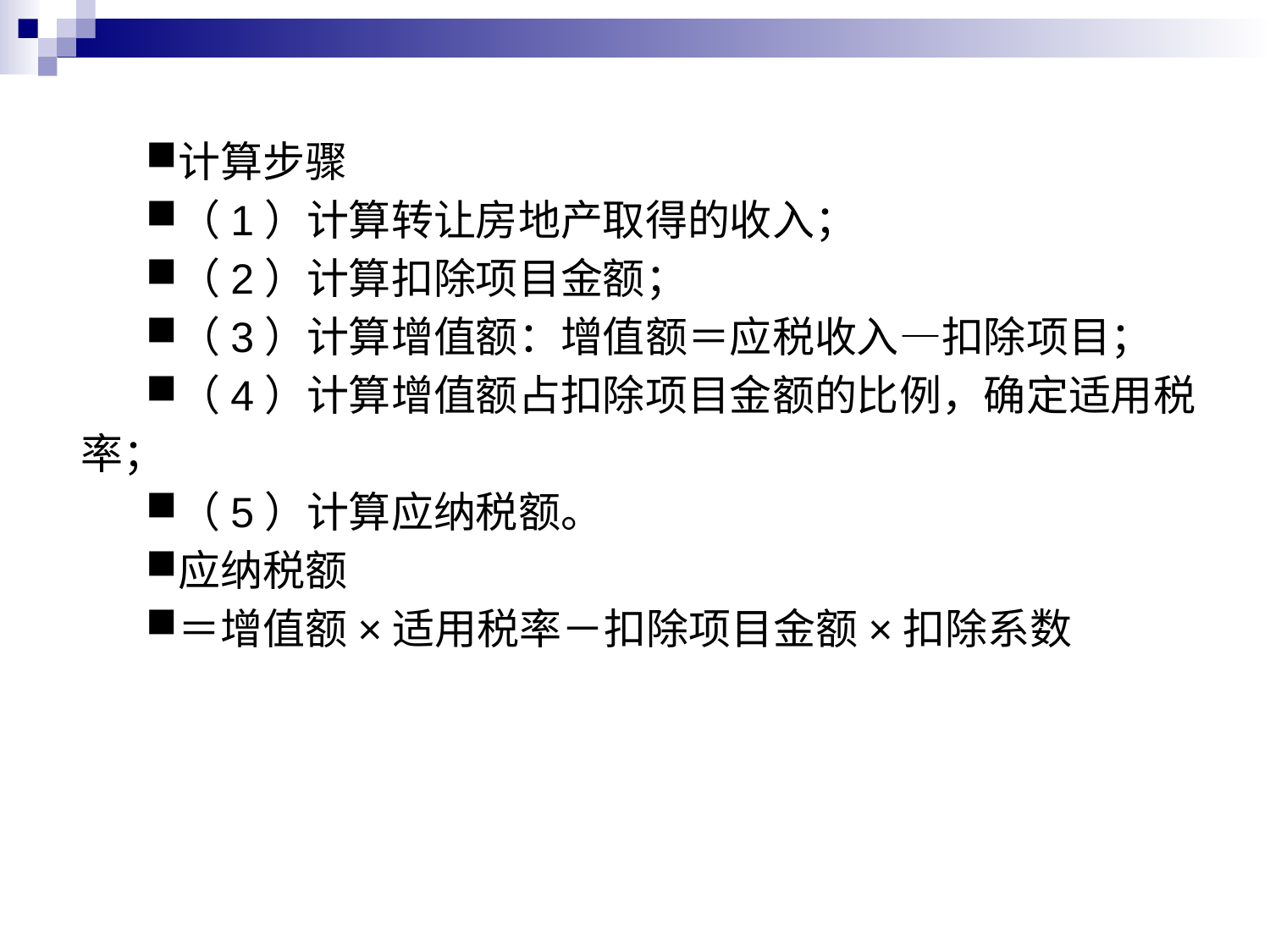

#
计算步骤
（1）计算转让房地产取得的收入；
（2）计算扣除项目金额；
（3）计算增值额：增值额＝应税收入—扣除项目；
（4）计算增值额占扣除项目金额的比例，确定适用税率；
（5）计算应纳税额。
应纳税额
＝增值额×适用税率－扣除项目金额×扣除系数